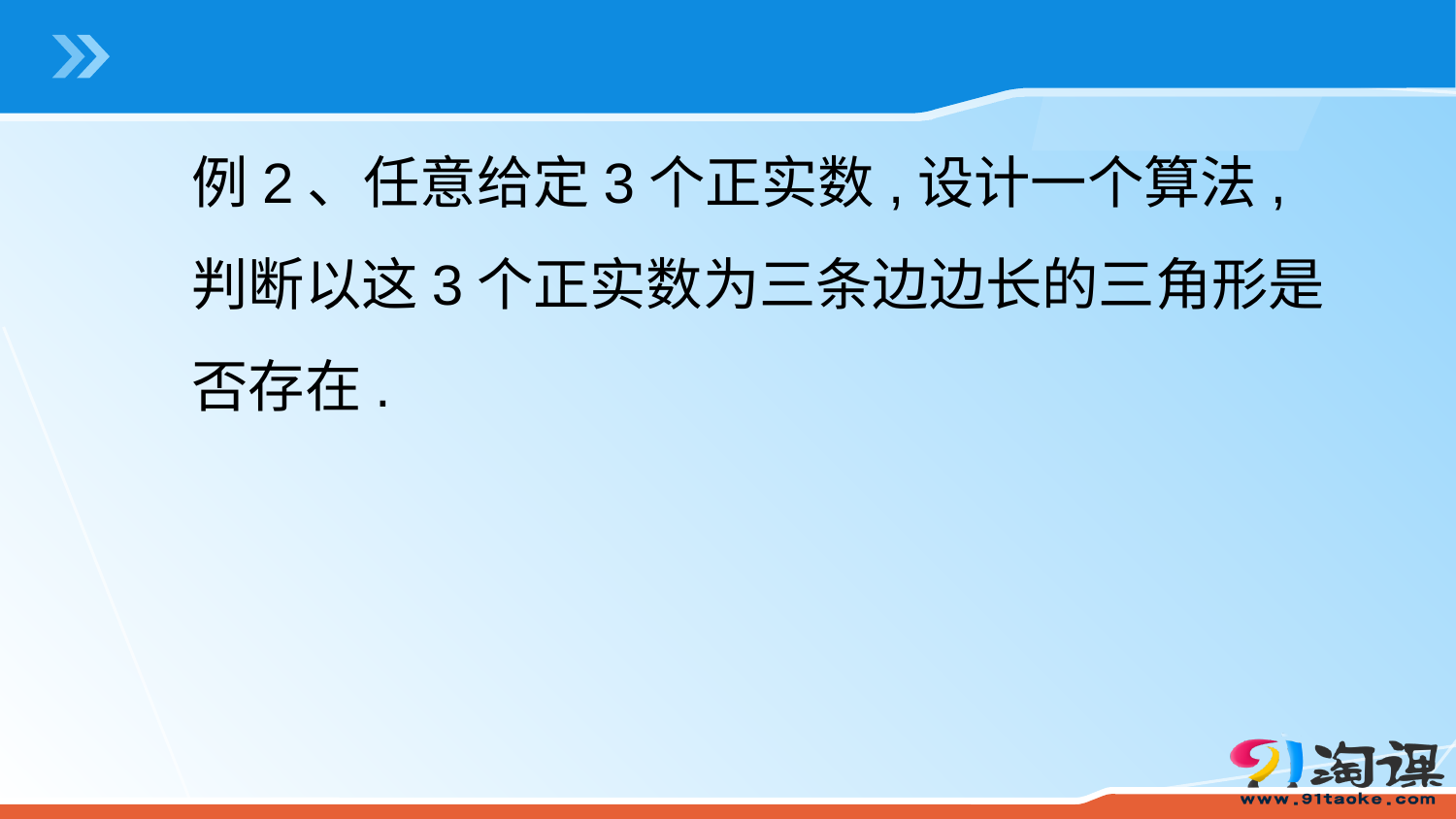

例2、任意给定3个正实数,设计一个算法,判断以这3个正实数为三条边边长的三角形是否存在.